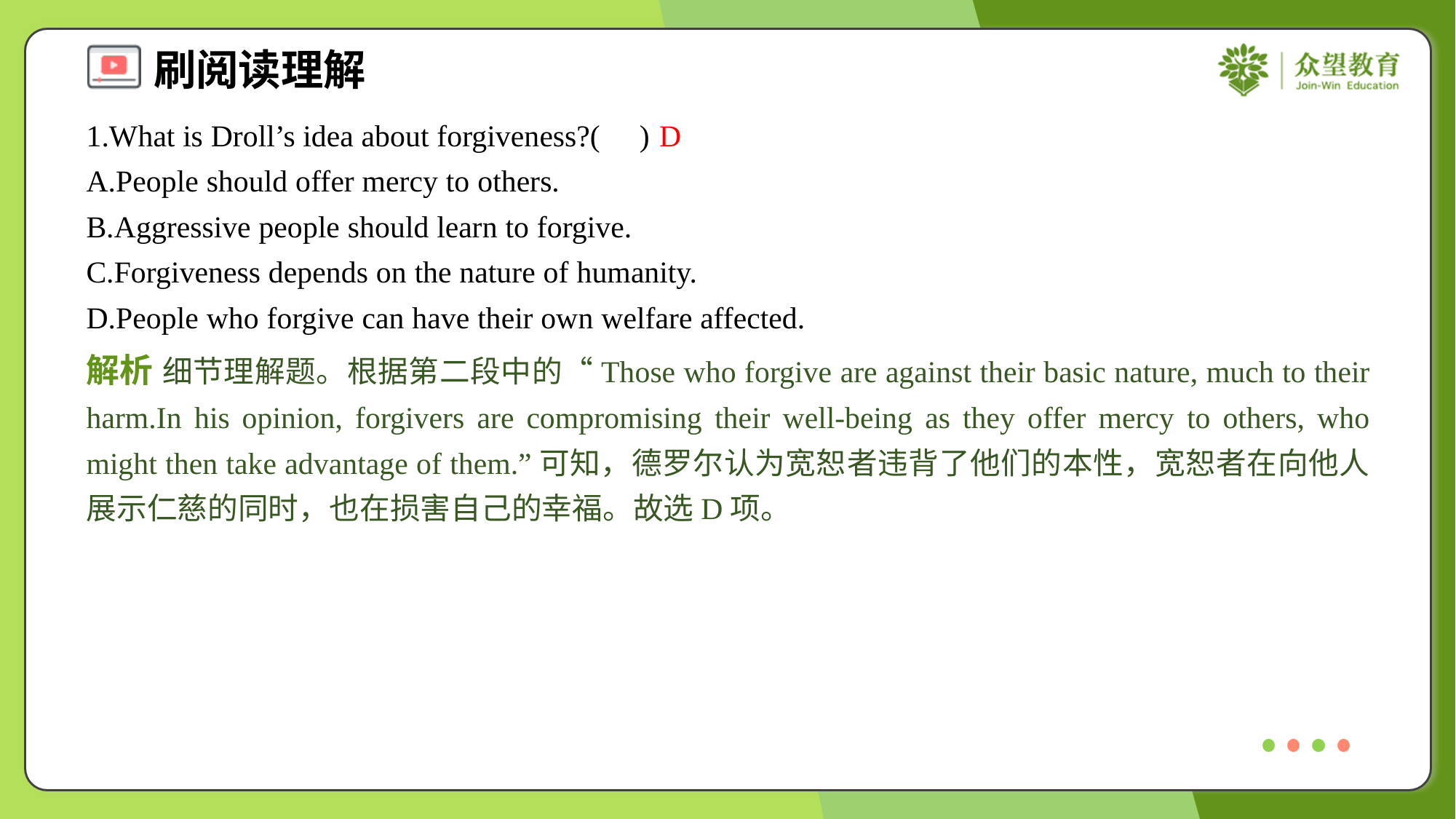

1.What is Droll’s idea about forgiveness?(     )
D
A.People should offer mercy to others.
B.Aggressive people should learn to forgive.
C.Forgiveness depends on the nature of humanity.
D.People who forgive can have their own welfare affected.
解析 细节理解题。根据第二段中的“Those who forgive are against their basic nature, much to their harm.In his opinion, forgivers are compromising their well-being as they offer mercy to others, who might then take advantage of them.”可知，德罗尔认为宽恕者违背了他们的本性，宽恕者在向他人展示仁慈的同时，也在损害自己的幸福。故选D项。